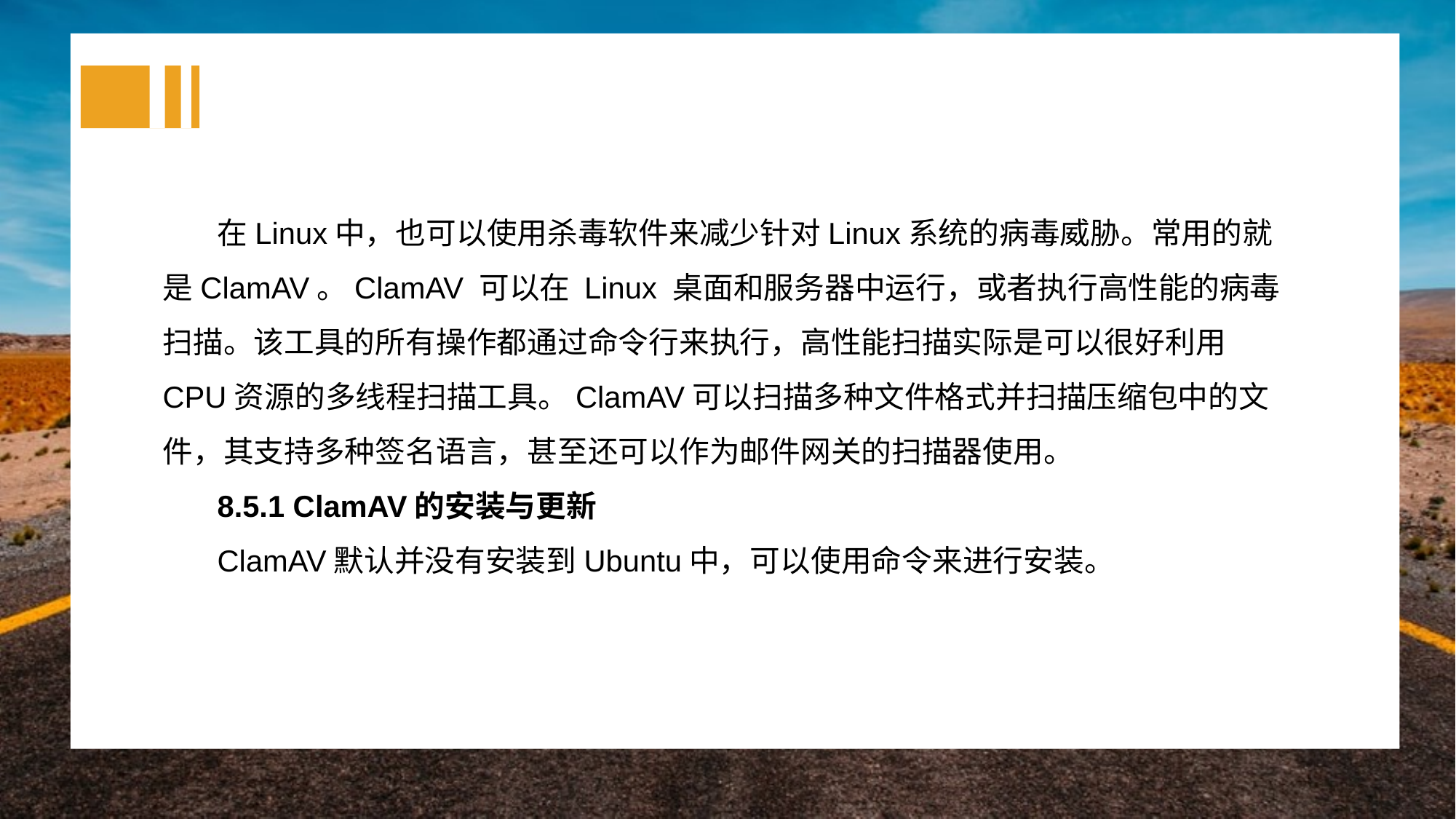

在Linux中，也可以使用杀毒软件来减少针对Linux系统的病毒威胁。常用的就是ClamAV。ClamAV 可以在 Linux 桌面和服务器中运行，或者执行高性能的病毒扫描。该工具的所有操作都通过命令行来执行，高性能扫描实际是可以很好利用CPU资源的多线程扫描工具。ClamAV可以扫描多种文件格式并扫描压缩包中的文件，其支持多种签名语言，甚至还可以作为邮件网关的扫描器使用。
8.5.1 ClamAV的安装与更新
ClamAV默认并没有安装到Ubuntu中，可以使用命令来进行安装。